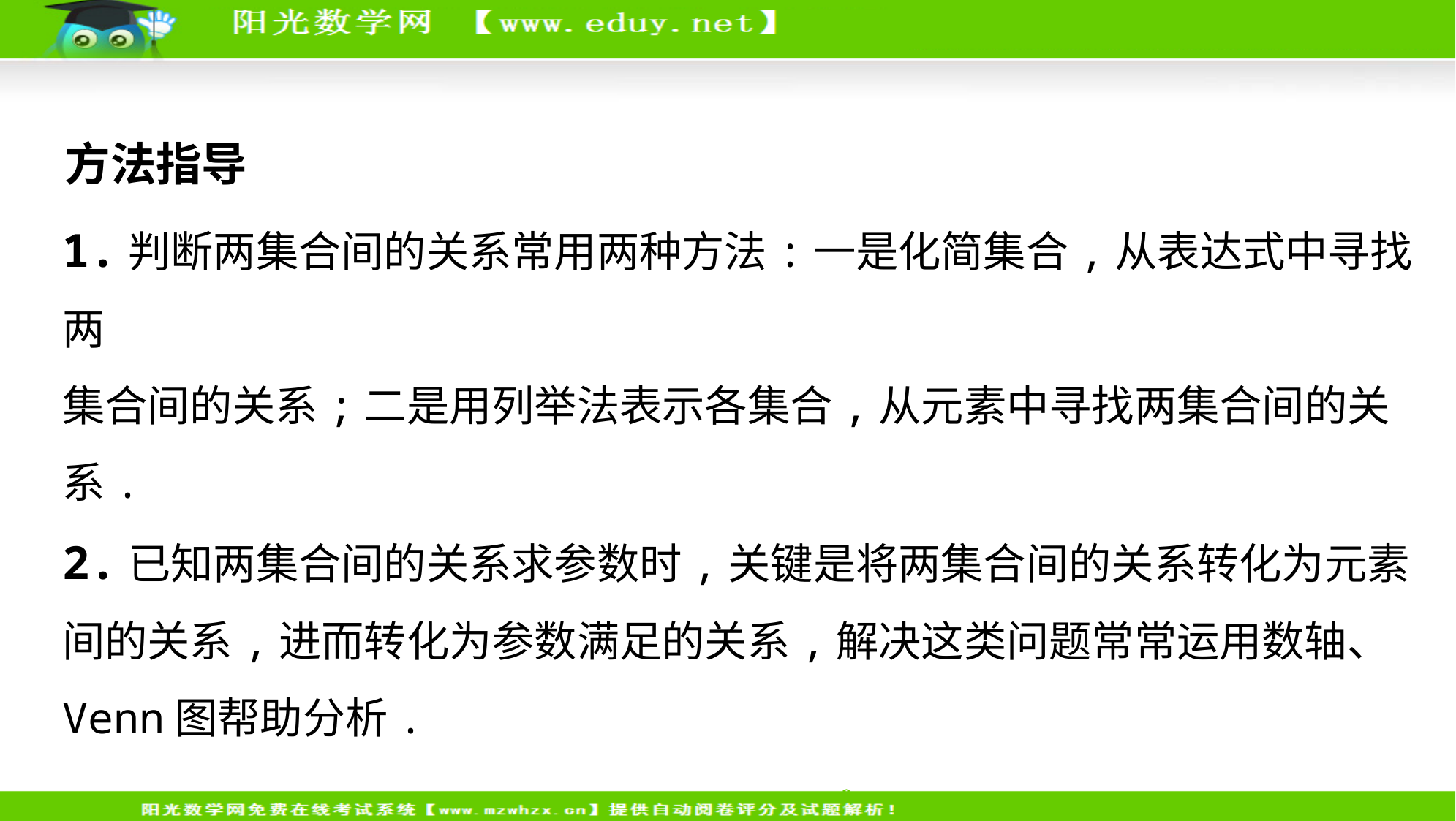

方法指导
1.判断两集合间的关系常用两种方法:一是化简集合,从表达式中寻找两
集合间的关系;二是用列举法表示各集合,从元素中寻找两集合间的关
系.
2.已知两集合间的关系求参数时,关键是将两集合间的关系转化为元素
间的关系,进而转化为参数满足的关系,解决这类问题常常运用数轴、
Venn图帮助分析.